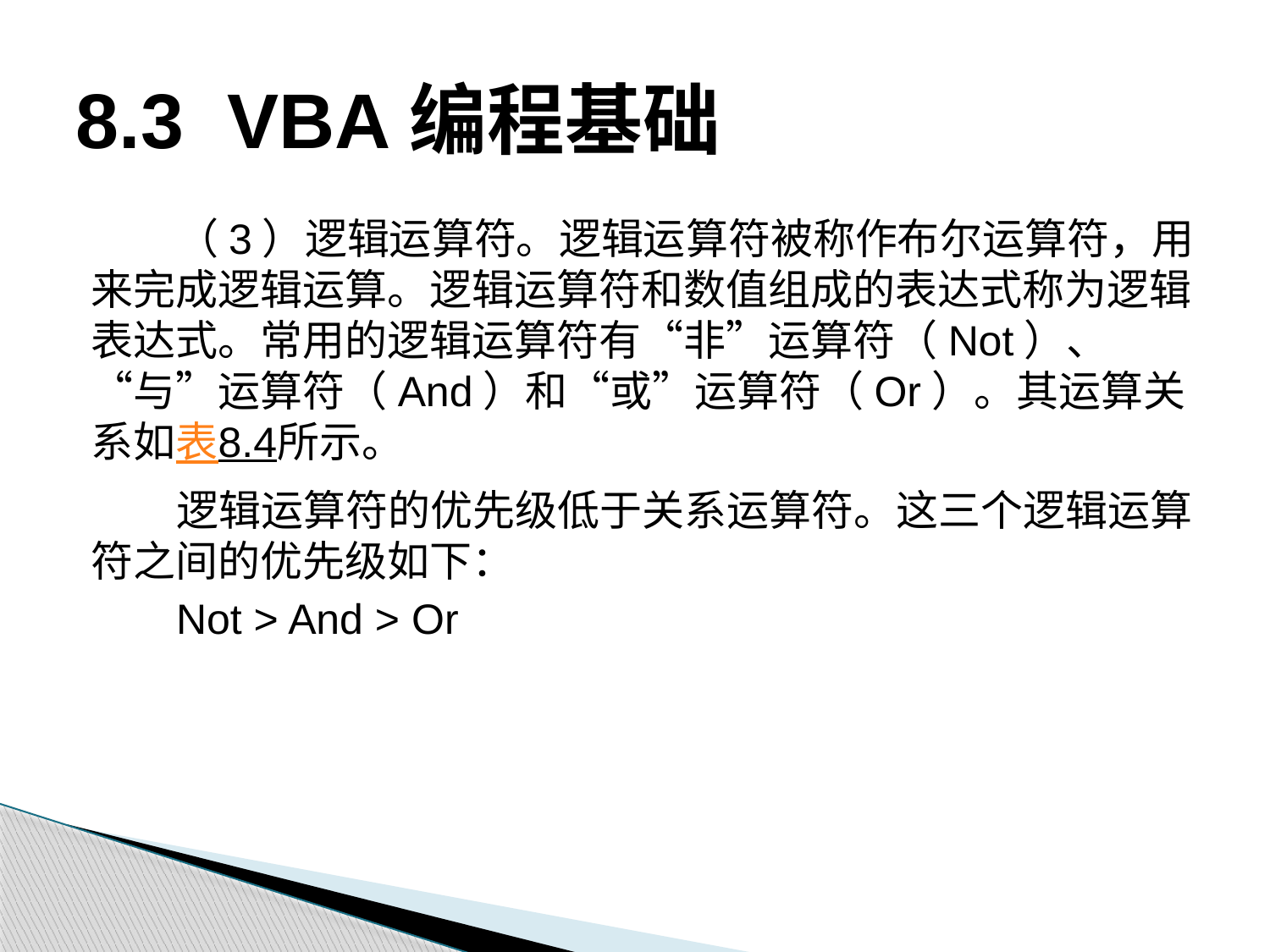

# 8.3  VBA编程基础
（3）逻辑运算符。逻辑运算符被称作布尔运算符，用来完成逻辑运算。逻辑运算符和数值组成的表达式称为逻辑表达式。常用的逻辑运算符有“非”运算符（Not）、“与”运算符（And）和“或”运算符（Or）。其运算关系如表8.4所示。
逻辑运算符的优先级低于关系运算符。这三个逻辑运算符之间的优先级如下：
Not > And > Or